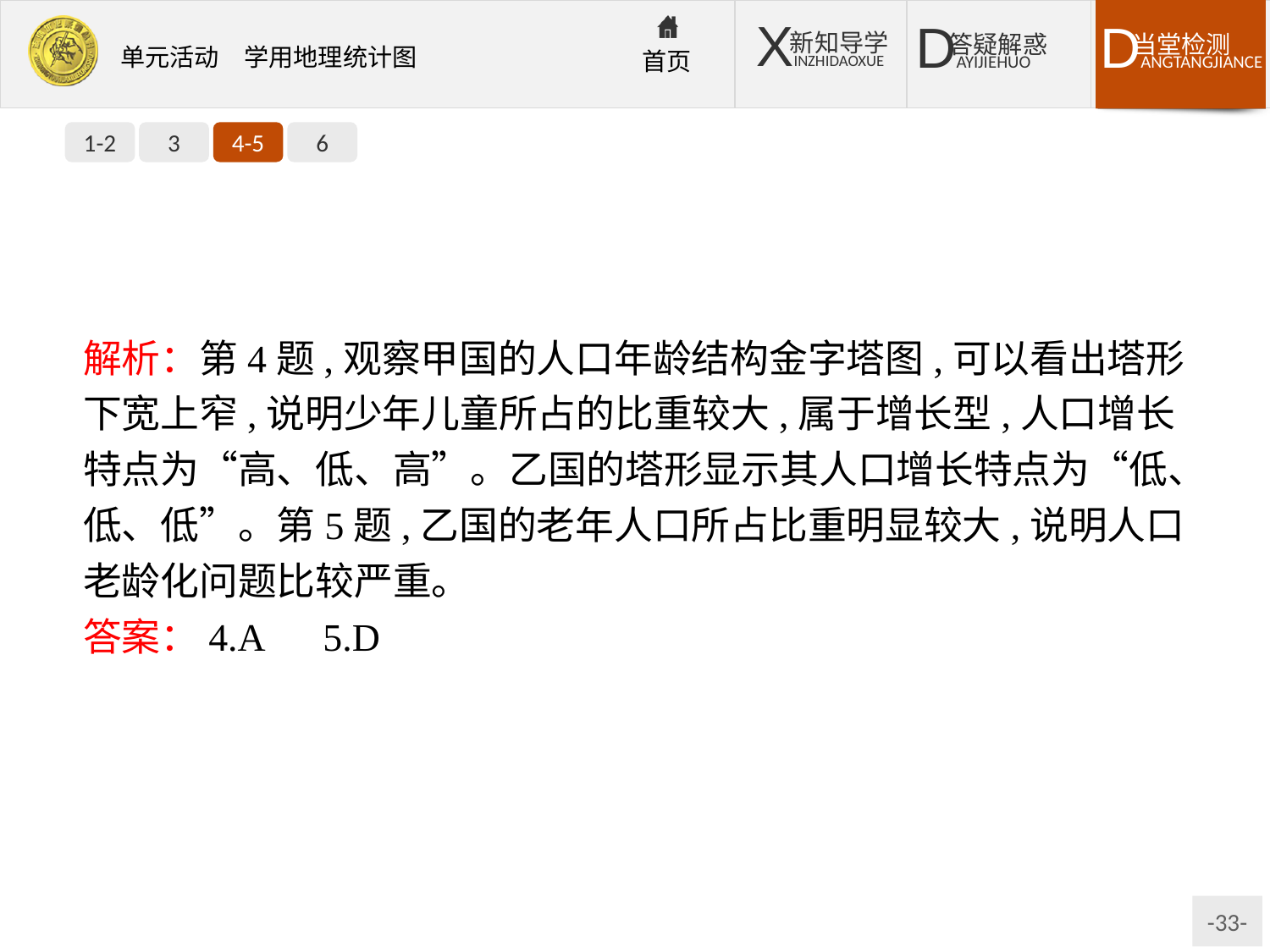

1-2
3
4-5
6
解析：第4题,观察甲国的人口年龄结构金字塔图,可以看出塔形下宽上窄,说明少年儿童所占的比重较大,属于增长型,人口增长特点为“高、低、高”。乙国的塔形显示其人口增长特点为“低、低、低”。第5题,乙国的老年人口所占比重明显较大,说明人口老龄化问题比较严重。
答案：4.A　5.D